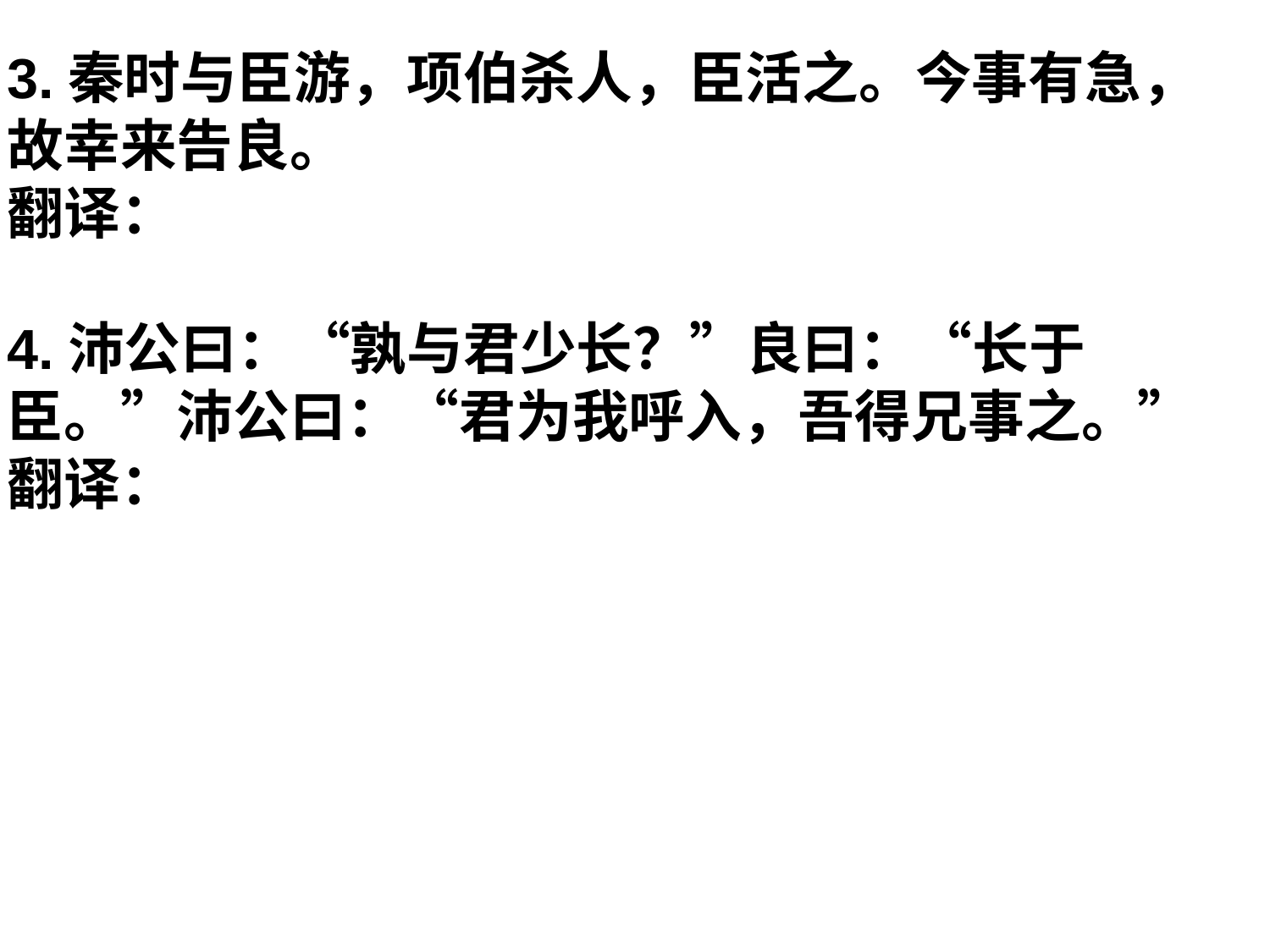

3.秦时与臣游，项伯杀人，臣活之。今事有急，故幸来告良。
翻译：

4.沛公曰：“孰与君少长？”良曰：“长于臣。”沛公曰：“君为我呼入，吾得兄事之。”
翻译：